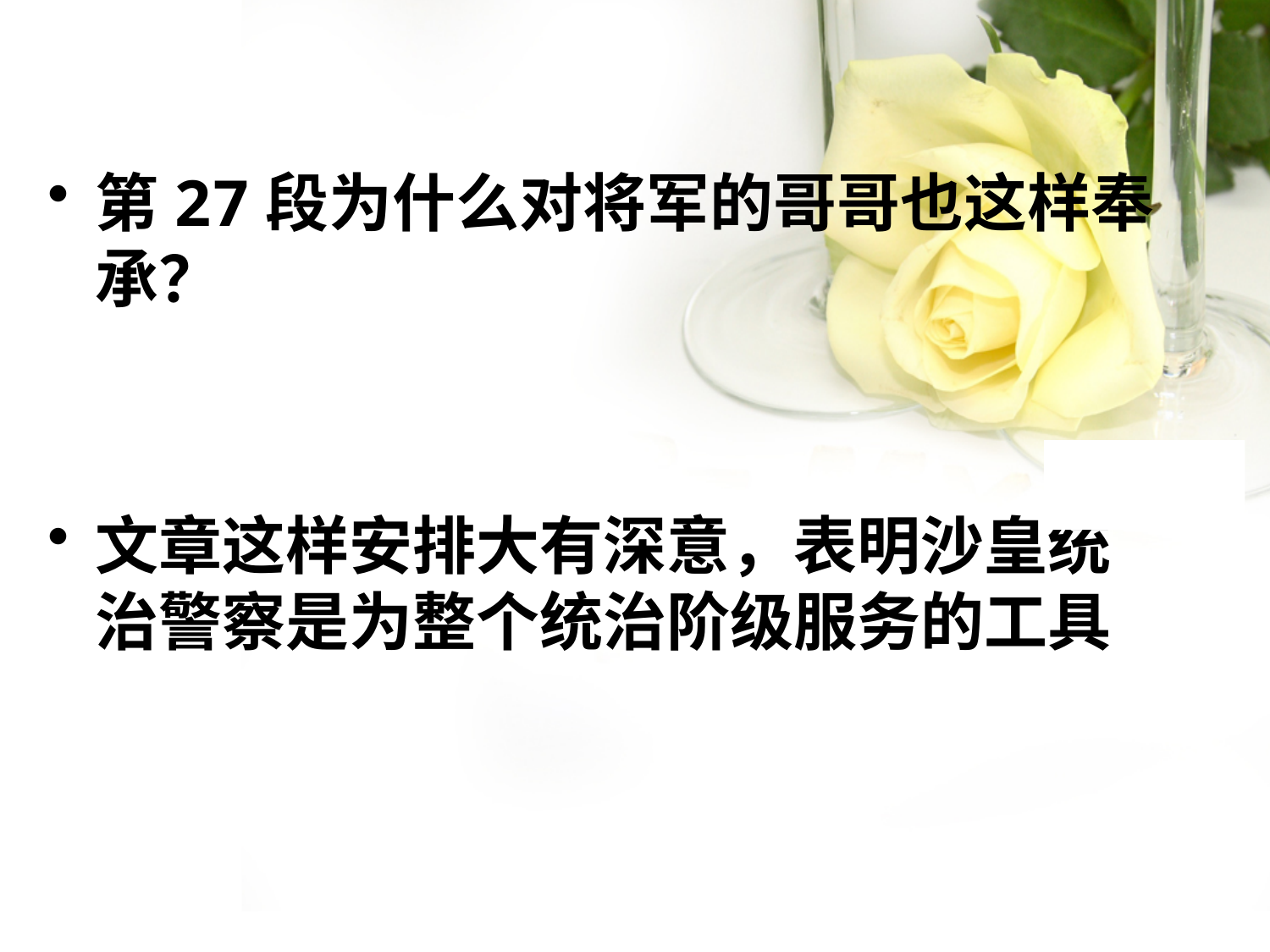

第27段为什么对将军的哥哥也这样奉承？

文章这样安排大有深意，表明沙皇统治警察是为整个统治阶级服务的工具